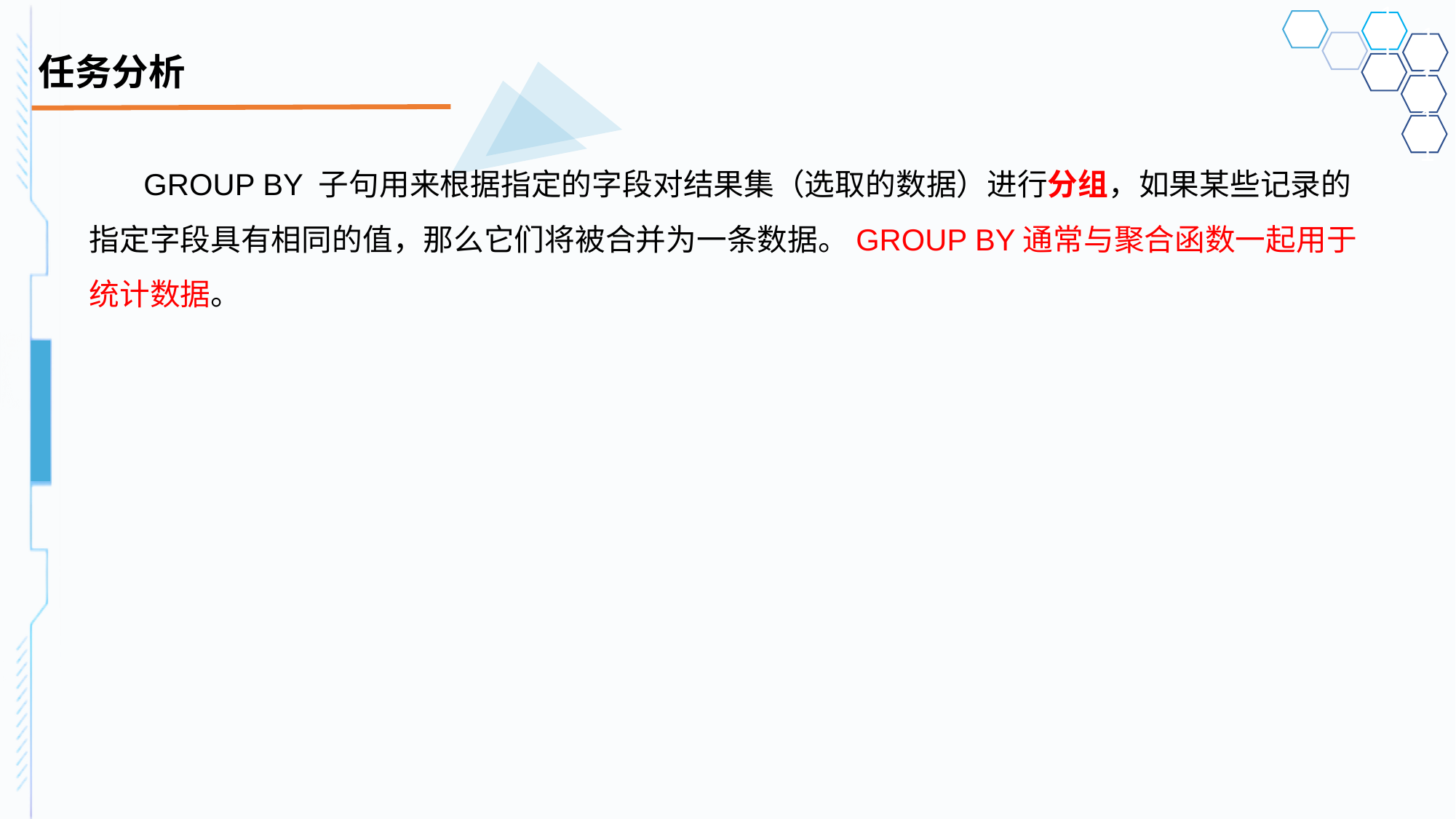

# 任务分析

GROUP BY 子句用来根据指定的字段对结果集（选取的数据）进行分组，如果某些记录的指定字段具有相同的值，那么它们将被合并为一条数据。GROUP BY通常与聚合函数一起用于统计数据。